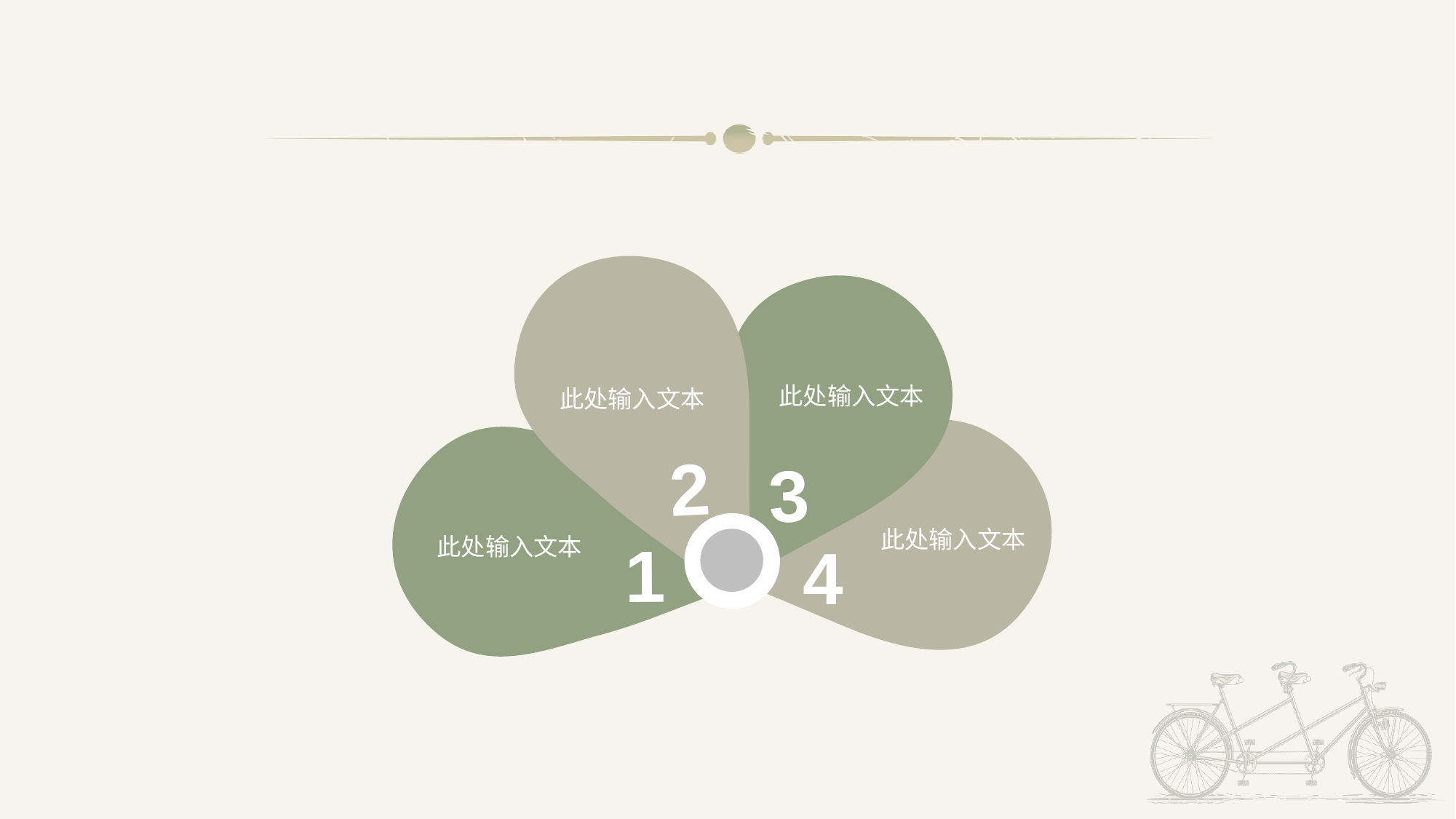

此处输入文本
此处输入文本
此处输入文本
此处输入文本
2
3

1
4